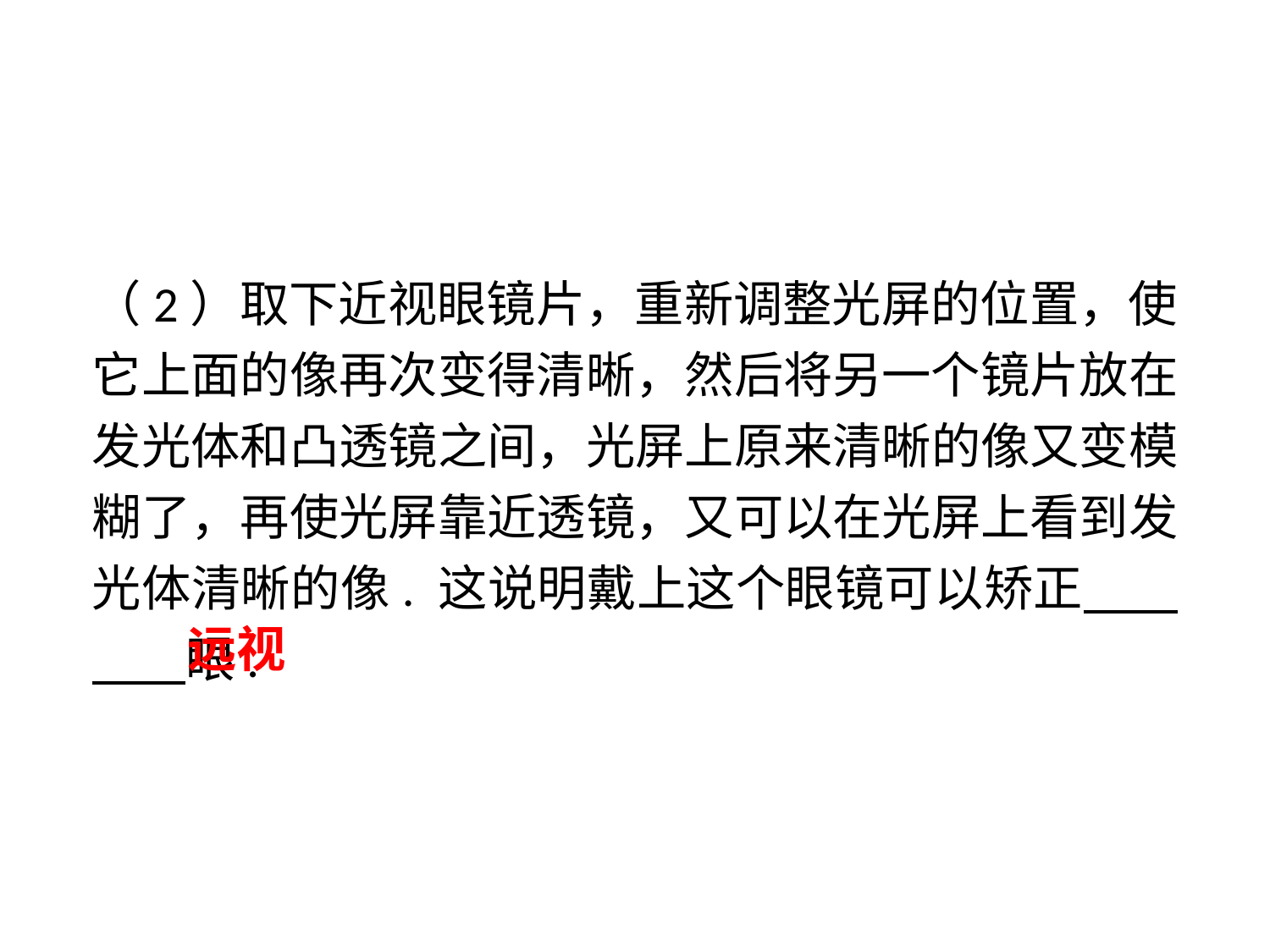

（2）取下近视眼镜片，重新调整光屏的位置，使它上面的像再次变得清晰，然后将另一个镜片放在发光体和凸透镜之间，光屏上原来清晰的像又变模糊了，再使光屏靠近透镜，又可以在光屏上看到发光体清晰的像. 这说明戴上这个眼镜可以矫正　         　眼.
远视